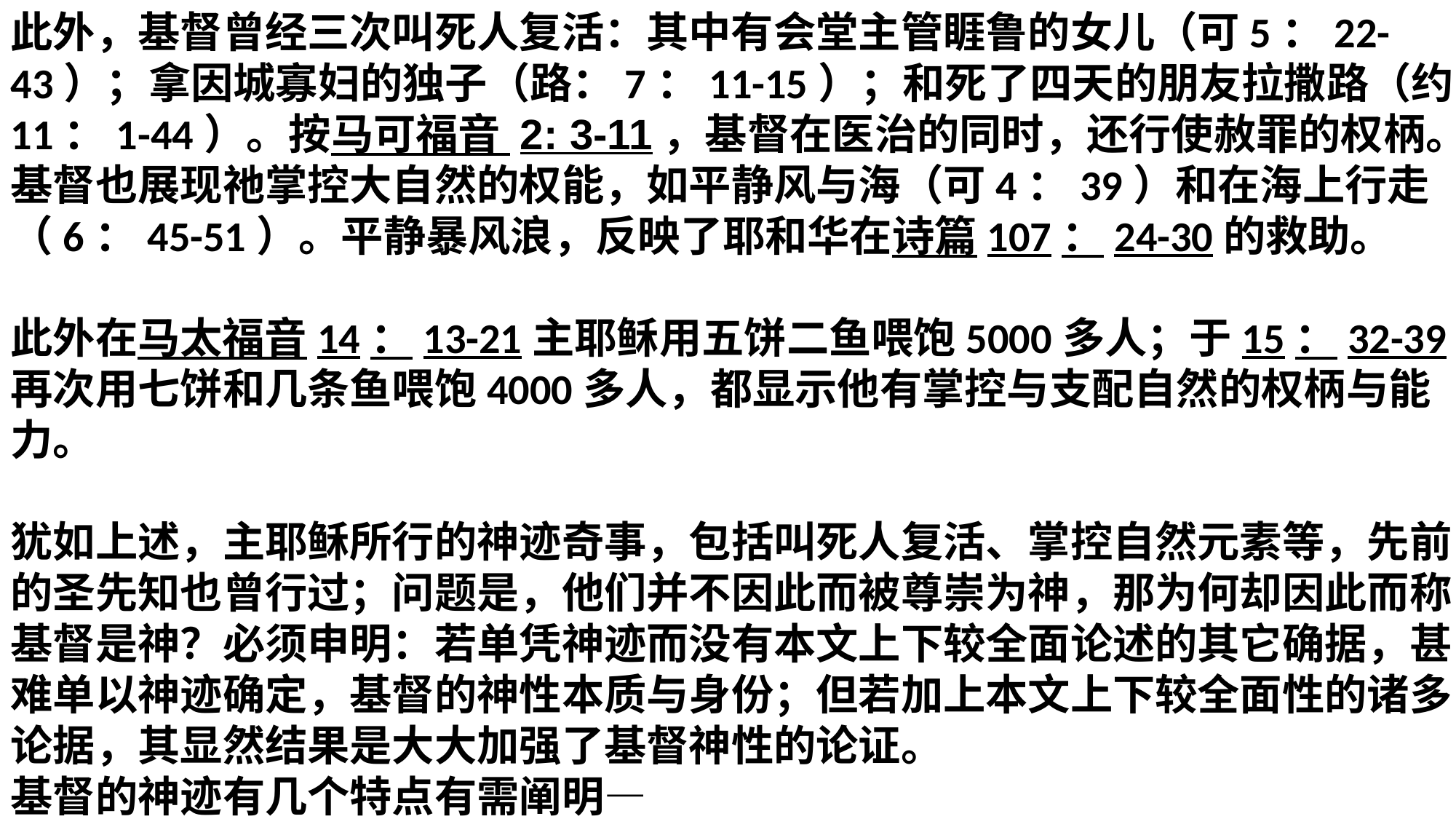

此外，基督曾经三次叫死人复活：其中有会堂主管睚鲁的女儿（可5：22-43）；拿因城寡妇的独子（路：7：11-15）；和死了四天的朋友拉撒路（约11：1-44）。按马可福音 2: 3-11，基督在医治的同时，还行使赦罪的权柄。基督也展现祂掌控大自然的权能，如平静风与海（可4：39）和在海上行走（6：45-51）。平静暴风浪，反映了耶和华在诗篇107：24-30的救助。

此外在马太福音14：13-21主耶稣用五饼二鱼喂饱5000多人；于15：32-39再次用七饼和几条鱼喂饱4000多人，都显示他有掌控与支配自然的权柄与能力。

犹如上述，主耶稣所行的神迹奇事，包括叫死人复活、掌控自然元素等，先前的圣先知也曾行过；问题是，他们并不因此而被尊崇为神，那为何却因此而称基督是神？必须申明：若单凭神迹而没有本文上下较全面论述的其它确据，甚难单以神迹确定，基督的神性本质与身份；但若加上本文上下较全面性的诸多论据，其显然结果是大大加强了基督神性的论证。
基督的神迹有几个特点有需阐明—